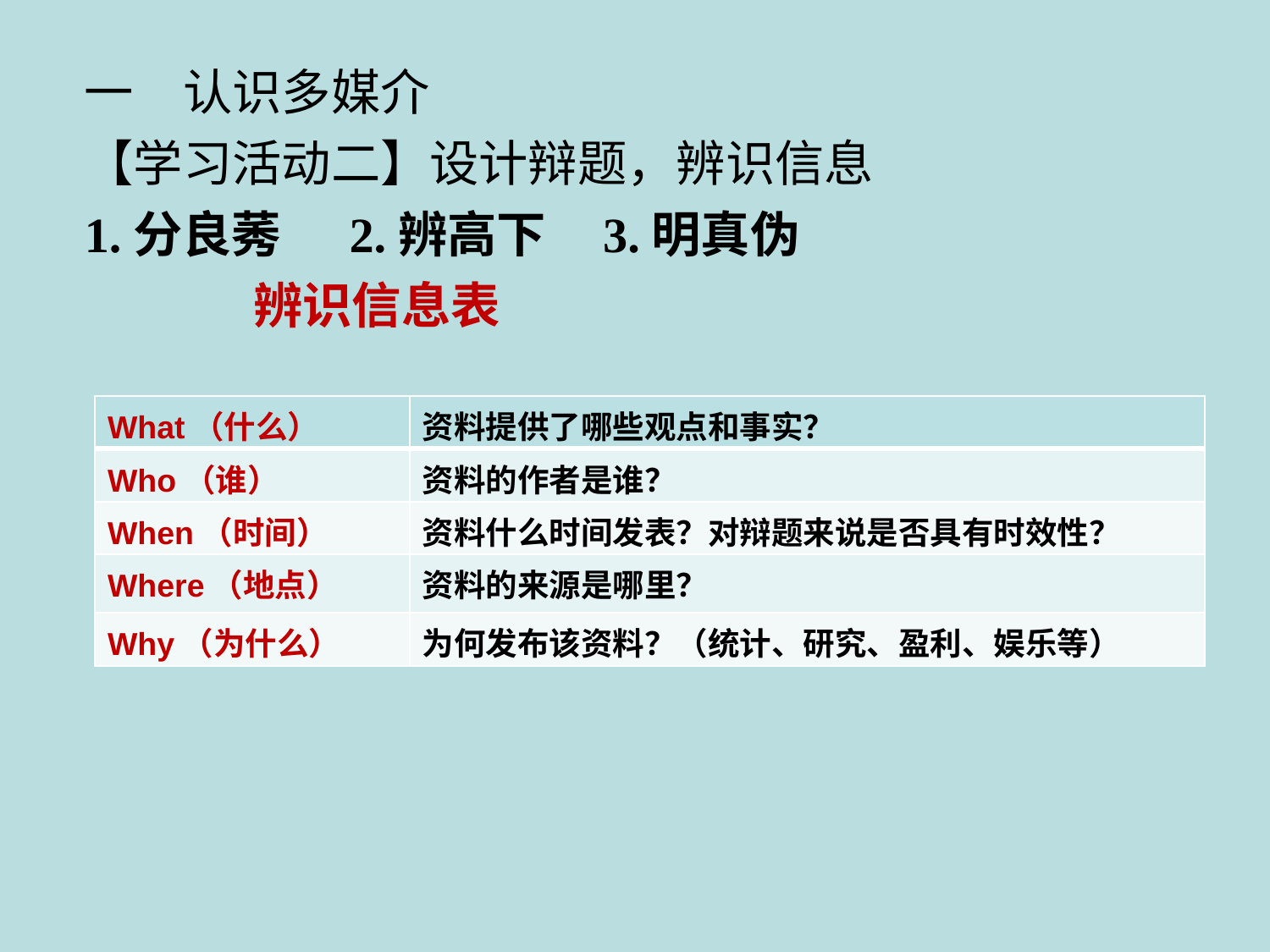

一　认识多媒介
【学习活动二】设计辩题，辨识信息
1.分良莠     2.辨高下    3.明真伪
              辨识信息表
| What（什么） | 资料提供了哪些观点和事实？ |
| --- | --- |
| Who（谁） | 资料的作者是谁？ |
| When（时间） | 资料什么时间发表？对辩题来说是否具有时效性？ |
| Where（地点） | 资料的来源是哪里？ |
| Why（为什么） | 为何发布该资料？（统计、研究、盈利、娱乐等） |